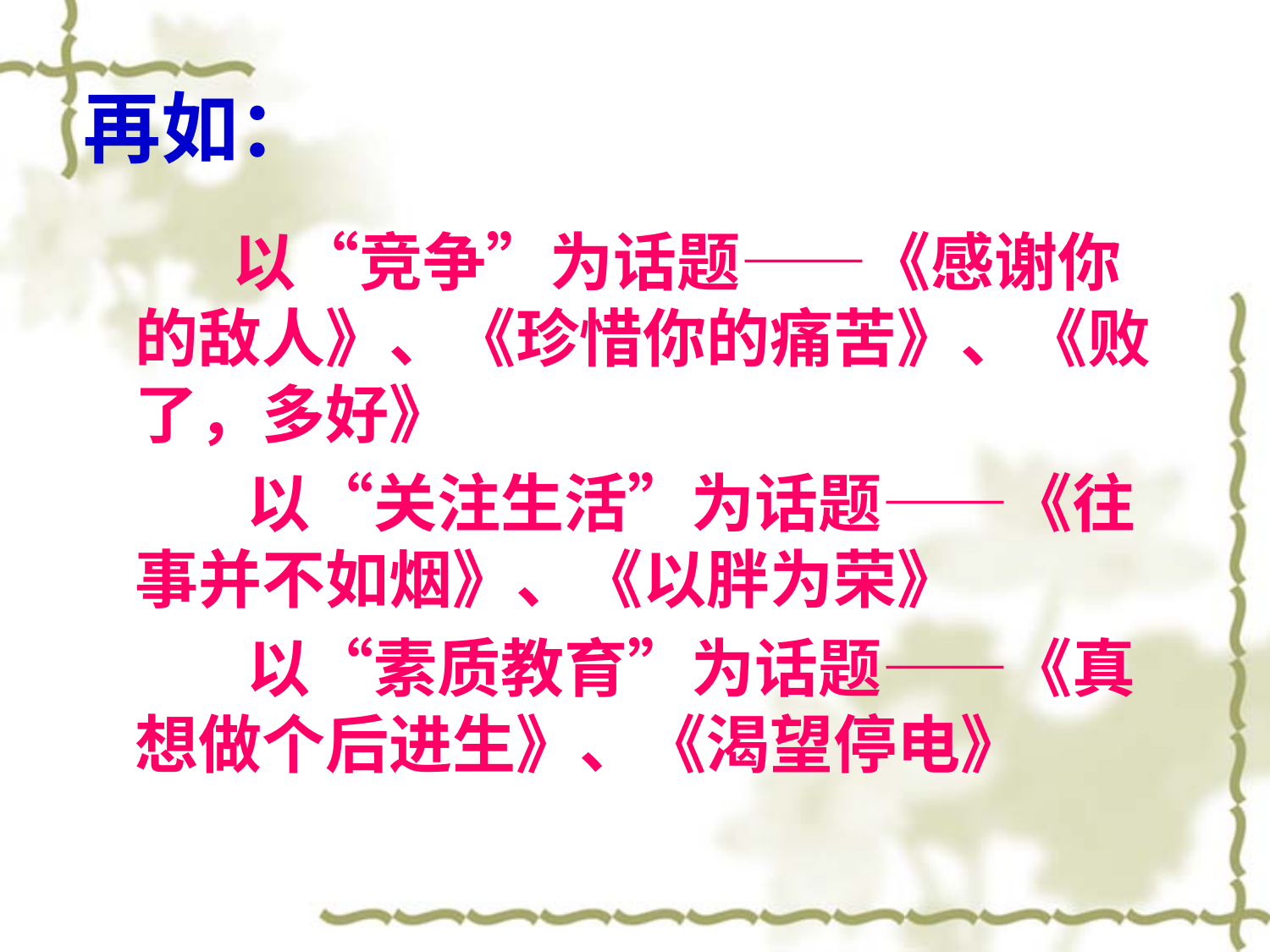

# 再如：
         以“竞争”为话题——《感谢你的敌人》、《珍惜你的痛苦》、《败了，多好》
          以“关注生活”为话题——《往事并不如烟》、《以胖为荣》
          以“素质教育”为话题——《真想做个后进生》、《渴望停电》
179